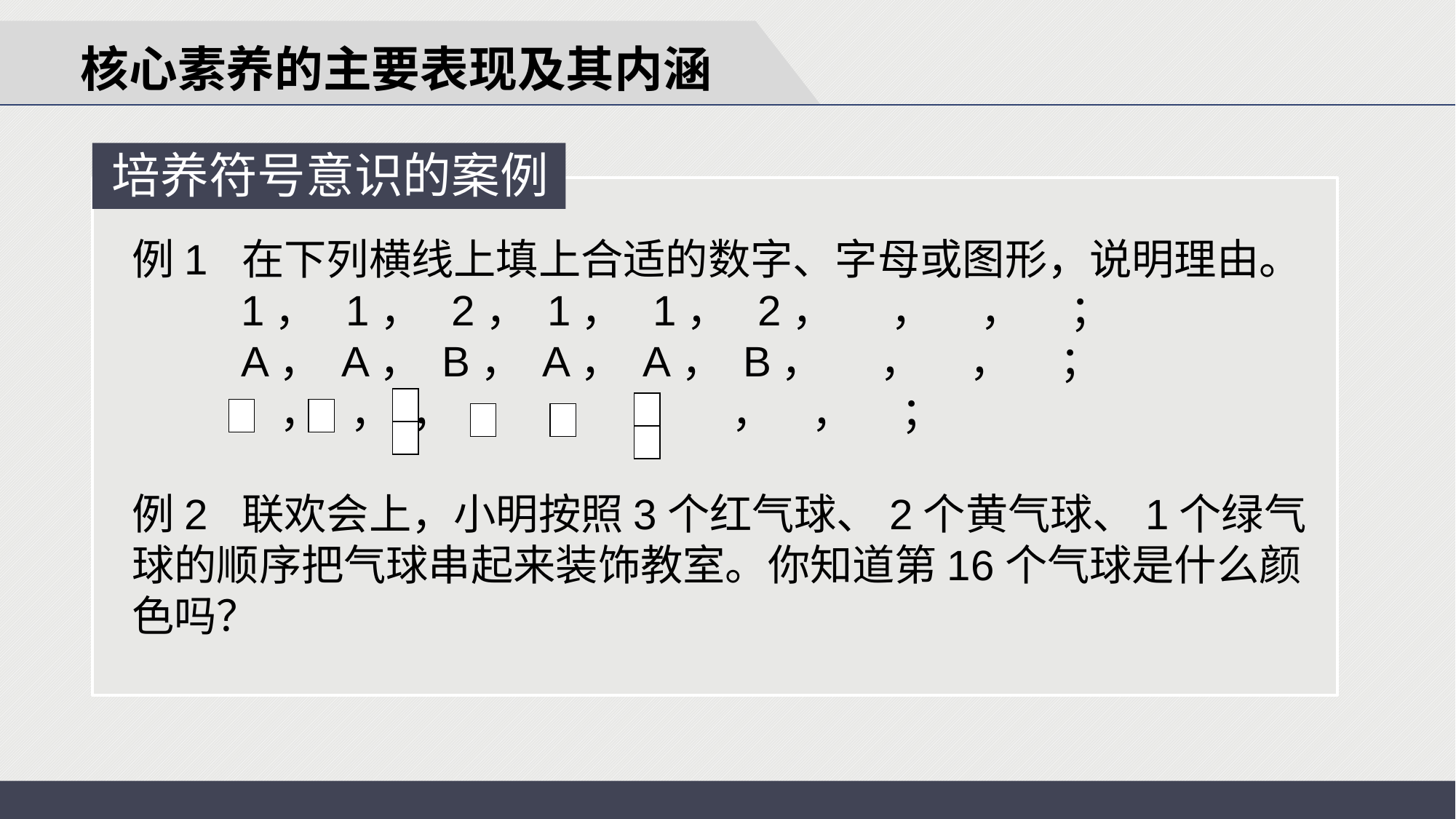

核心素养的主要表现及其内涵
培养符号意识的案例

例1  在下列横线上填上合适的数字、字母或图形，说明理由。
	1，  1，  2， 1，  1，  2，      ，     ，     ；
	A， A， B， A， A， B，      ，     ，     ；
	   ，   ，  ，   ，   ，    ，      ，    ，     ；

例2  联欢会上，小明按照3个红气球、2个黄气球、1个绿气球的顺序把气球串起来装饰教室。你知道第16个气球是什么颜色吗？